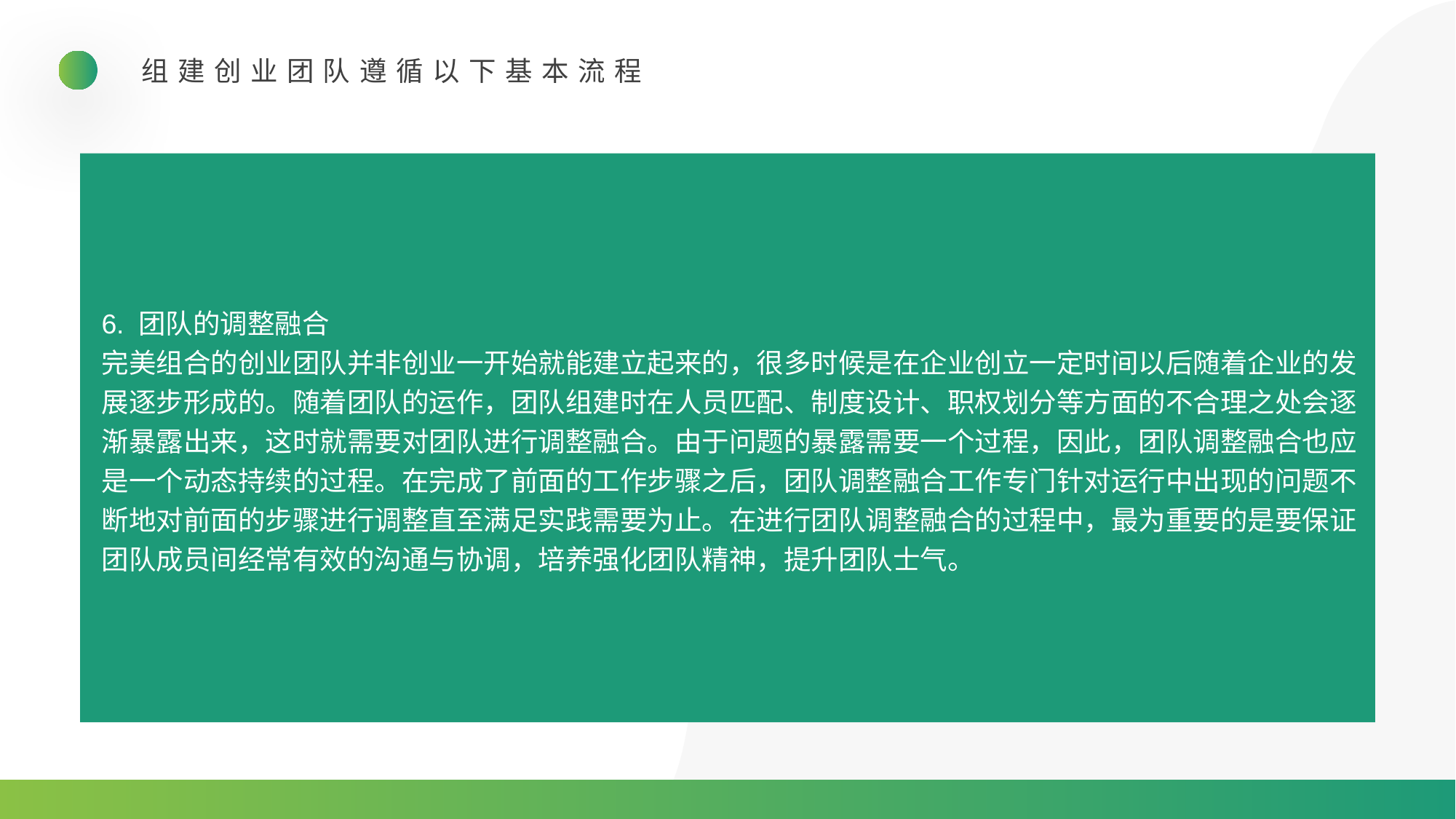

组建创业团队遵循以下基本流程
6. 团队的调整融合
完美组合的创业团队并非创业一开始就能建立起来的，很多时候是在企业创立一定时间以后随着企业的发展逐步形成的。随着团队的运作，团队组建时在人员匹配、制度设计、职权划分等方面的不合理之处会逐渐暴露出来，这时就需要对团队进行调整融合。由于问题的暴露需要一个过程，因此，团队调整融合也应是一个动态持续的过程。在完成了前面的工作步骤之后，团队调整融合工作专门针对运行中出现的问题不断地对前面的步骤进行调整直至满足实践需要为止。在进行团队调整融合的过程中，最为重要的是要保证团队成员间经常有效的沟通与协调，培养强化团队精神，提升团队士气。